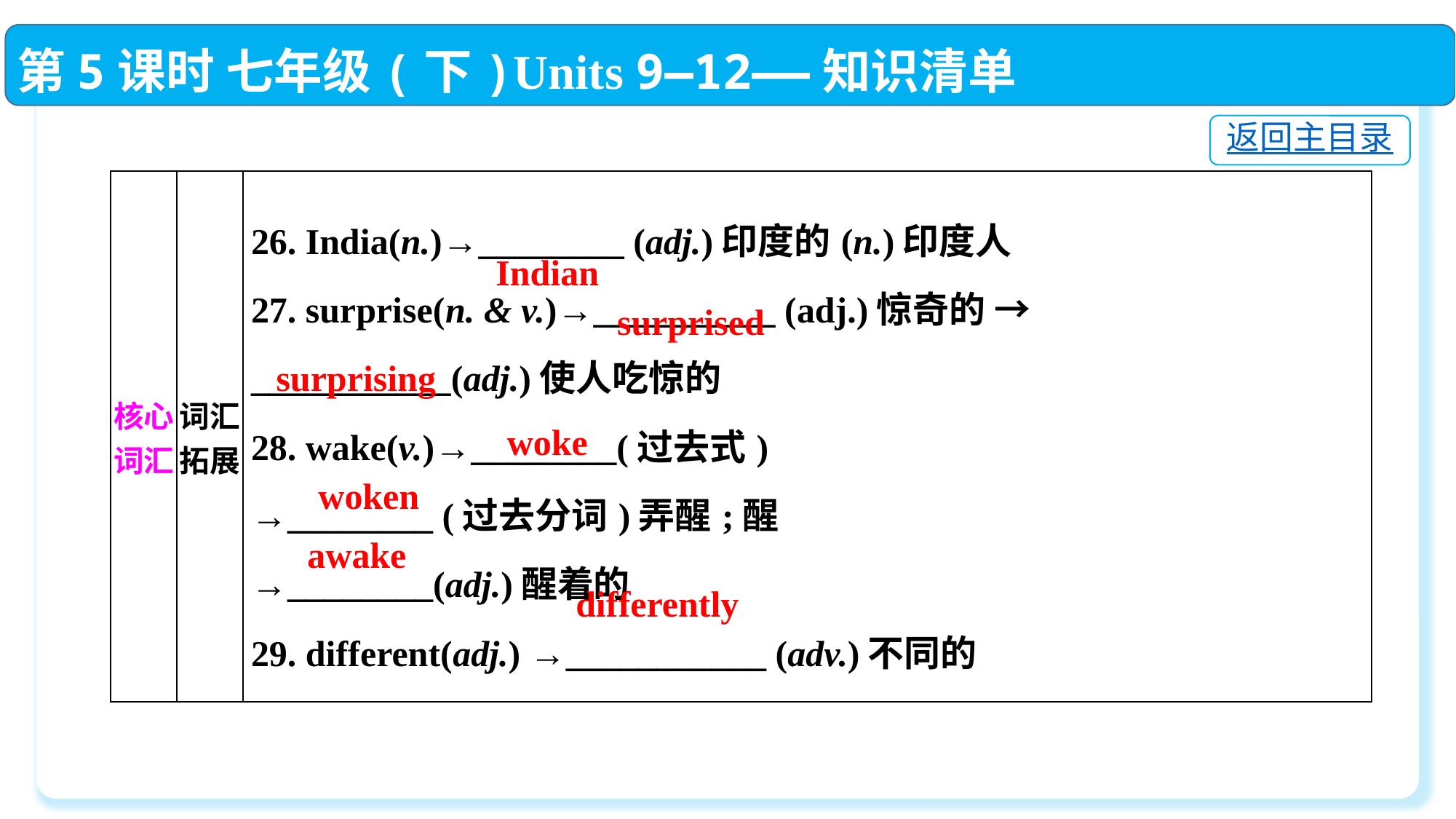

第5课时 七年级(下)Units 9—12——知识清单

返回主目录
| 核心词汇 | 词汇拓展 | 26. India(n.)→\_\_\_\_\_\_\_\_ (adj.)印度的(n.)印度人  27. surprise(n. & v.)→\_\_\_\_\_\_\_\_\_\_ (adj.)惊奇的 → \_\_\_\_\_\_\_\_\_\_\_(adj.)使人吃惊的  28. wake(v.)→\_\_\_\_\_\_\_\_(过去式)  →\_\_\_\_\_\_\_\_ (过去分词)弄醒;醒  →\_\_\_\_\_\_\_\_(adj.)醒着的  29. different(adj.) →\_\_\_\_\_\_\_\_\_\_\_ (adv.)不同的 |
| --- | --- | --- |

Indian
surprised
surprising
woke
woken
awake
differently